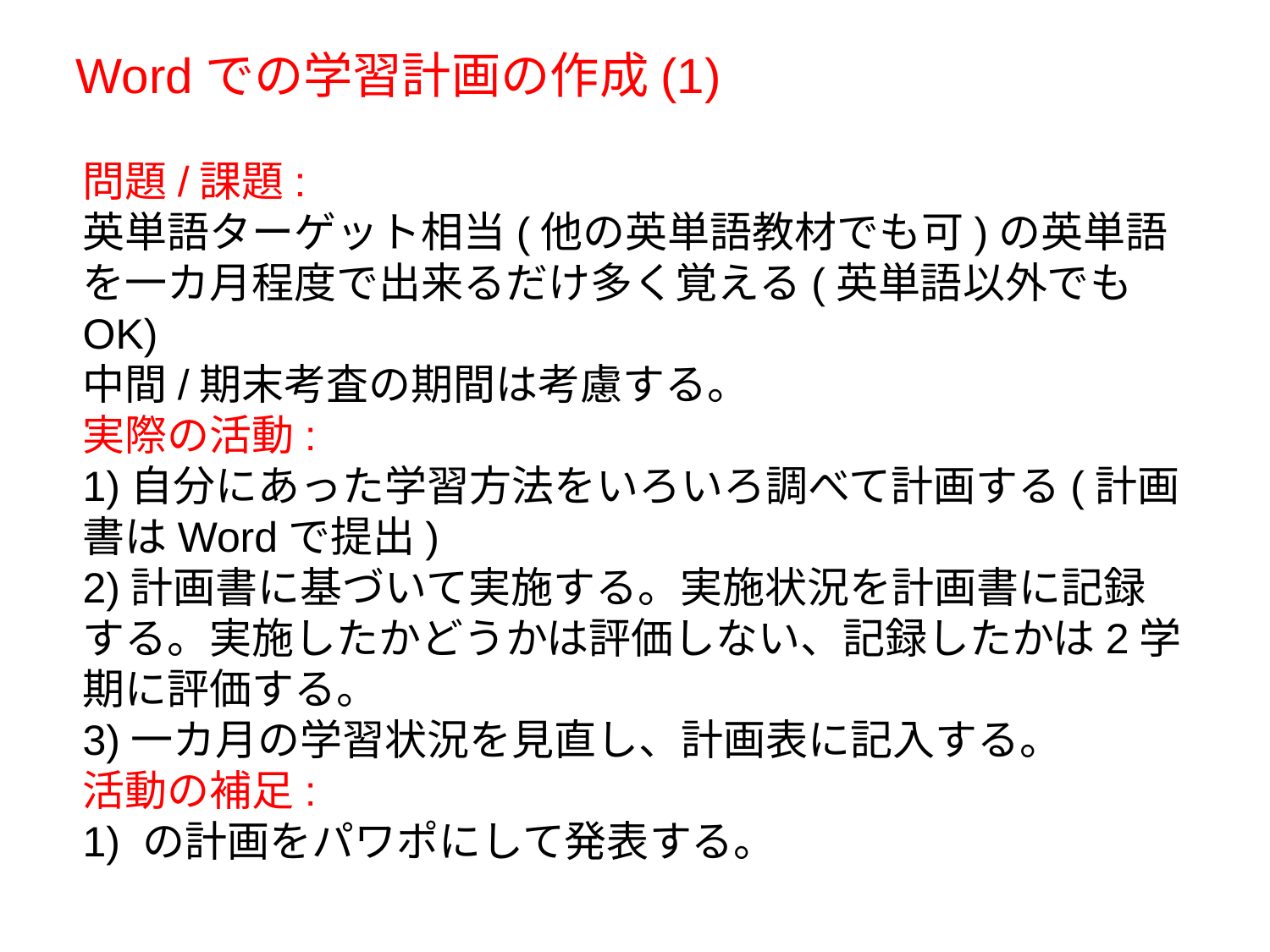

Wordでの学習計画の作成(1)
問題/課題:
英単語ターゲット相当(他の英単語教材でも可)の英単語を一カ月程度で出来るだけ多く覚える(英単語以外でもOK)
中間/期末考査の期間は考慮する。
実際の活動:
1)自分にあった学習方法をいろいろ調べて計画する(計画書はWordで提出)
2)計画書に基づいて実施する。実施状況を計画書に記録する。実施したかどうかは評価しない、記録したかは2学期に評価する。
3)一カ月の学習状況を見直し、計画表に記入する。
活動の補足:
1) の計画をパワポにして発表する。